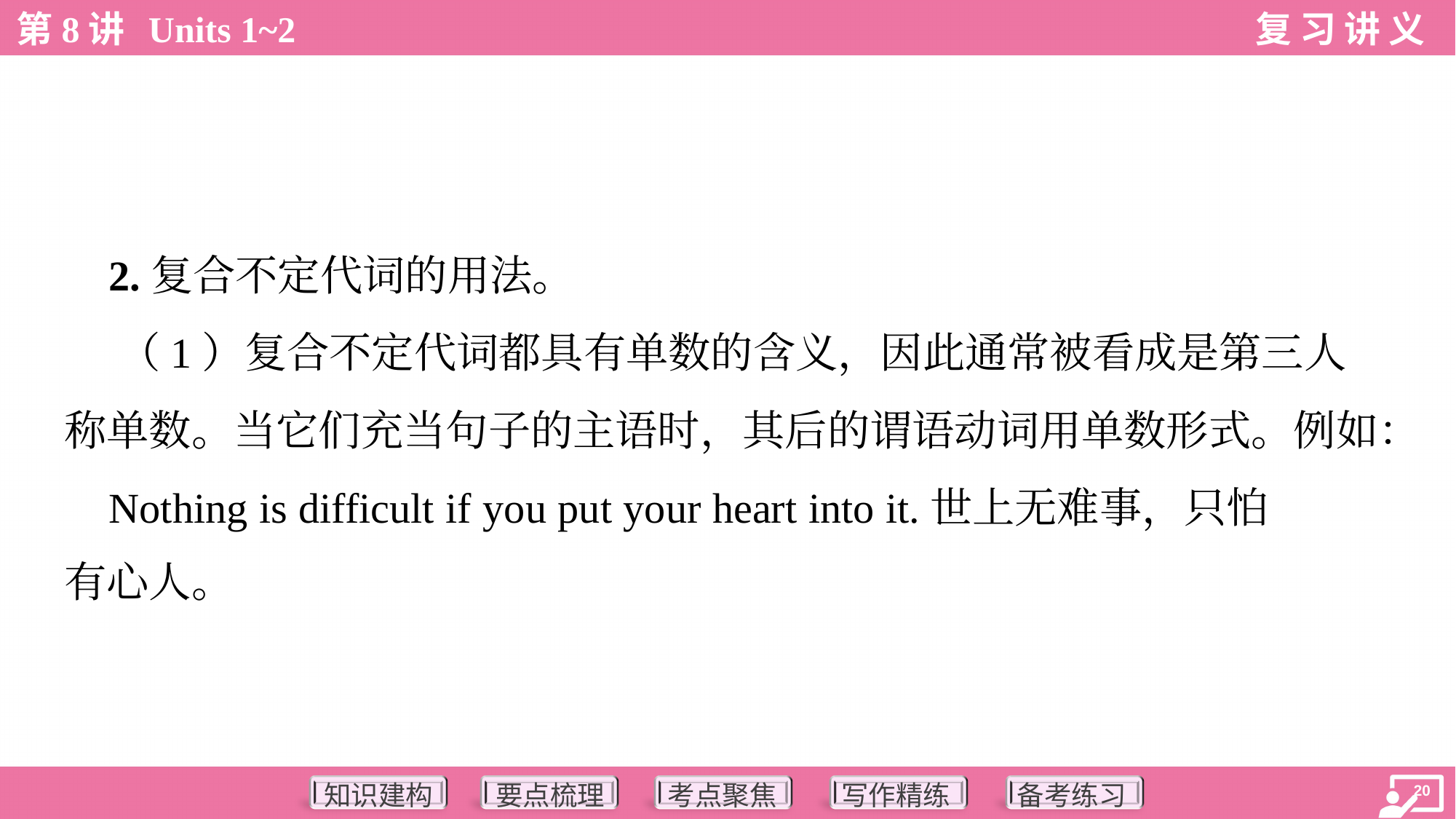

2.复合不定代词的用法。
    （1）复合不定代词都具有单数的含义，因此通常被看成是第三人
称单数。当它们充当句子的主语时，其后的谓语动词用单数形式。例如：
    Nothing is difficult if you put your heart into it.世上无难事，只怕
有心人。